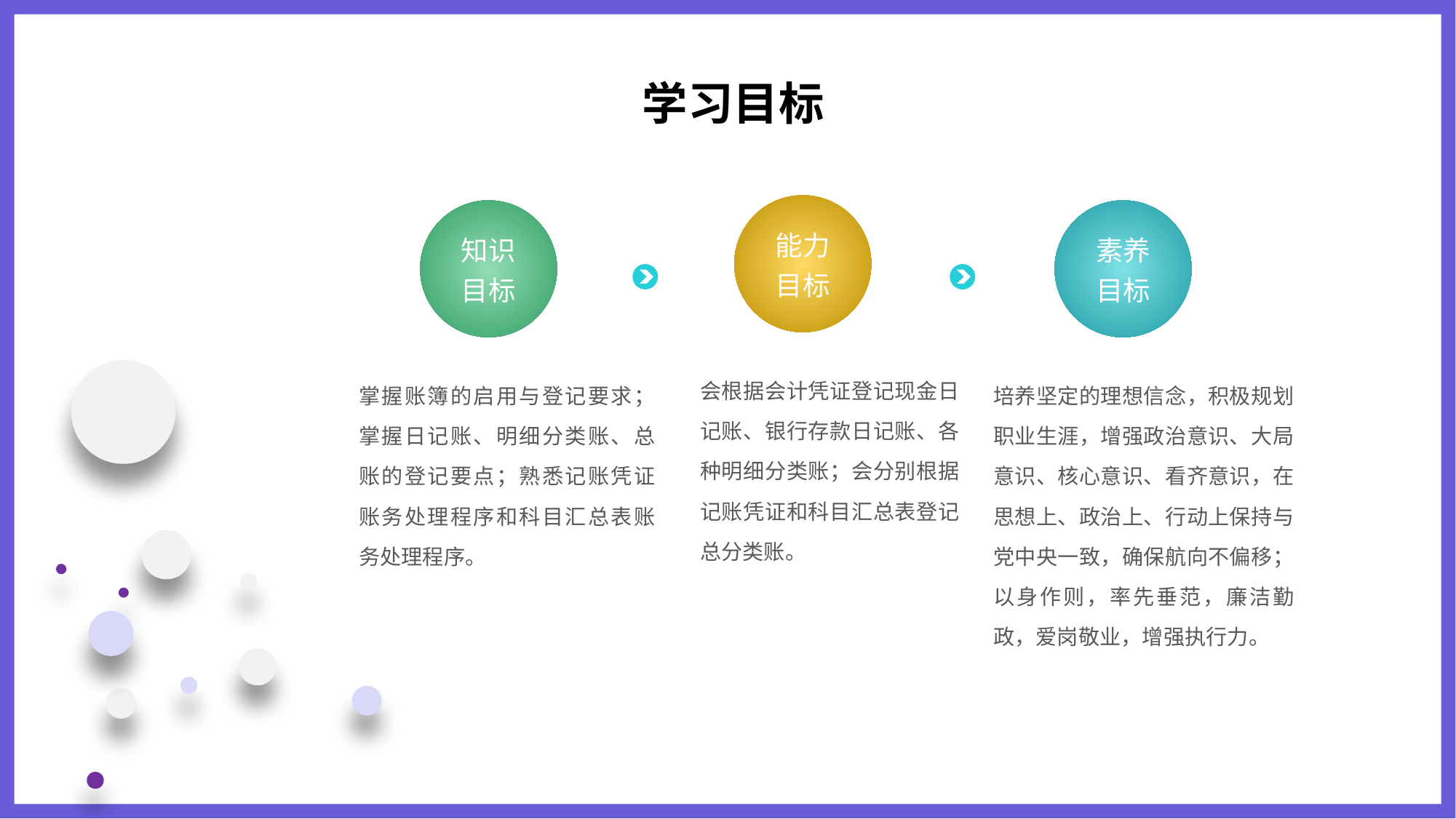

学习目标
能力
目标
会根据会计凭证登记现金日记账、银行存款日记账、各种明细分类账；会分别根据记账凭证和科目汇总表登记总分类账。
知识
目标
掌握账簿的启用与登记要求；掌握日记账、明细分类账、总账的登记要点；熟悉记账凭证账务处理程序和科目汇总表账务处理程序。
素养
目标
培养坚定的理想信念，积极规划职业生涯，增强政治意识、大局意识、核心意识、看齐意识，在思想上、政治上、行动上保持与党中央一致，确保航向不偏移；以身作则，率先垂范，廉洁勤政，爱岗敬业，增强执行力。